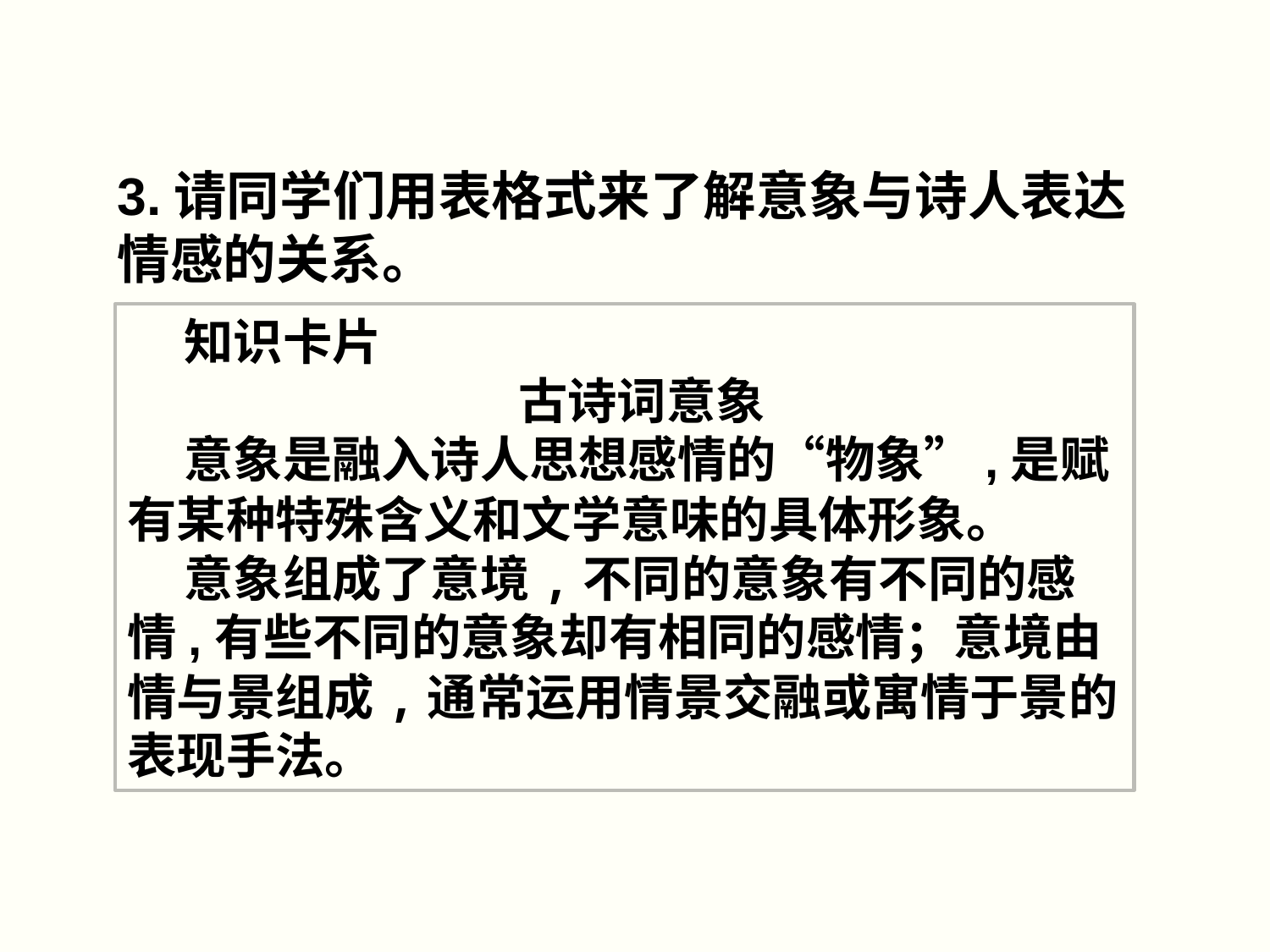

3.请同学们用表格式来了解意象与诗人表达情感的关系。
    知识卡片
  古诗词意象
    意象是融入诗人思想感情的“物象”,是赋有某种特殊含义和文学意味的具体形象。
    意象组成了意境,不同的意象有不同的感情,有些不同的意象却有相同的感情；意境由情与景组成,通常运用情景交融或寓情于景的表现手法。